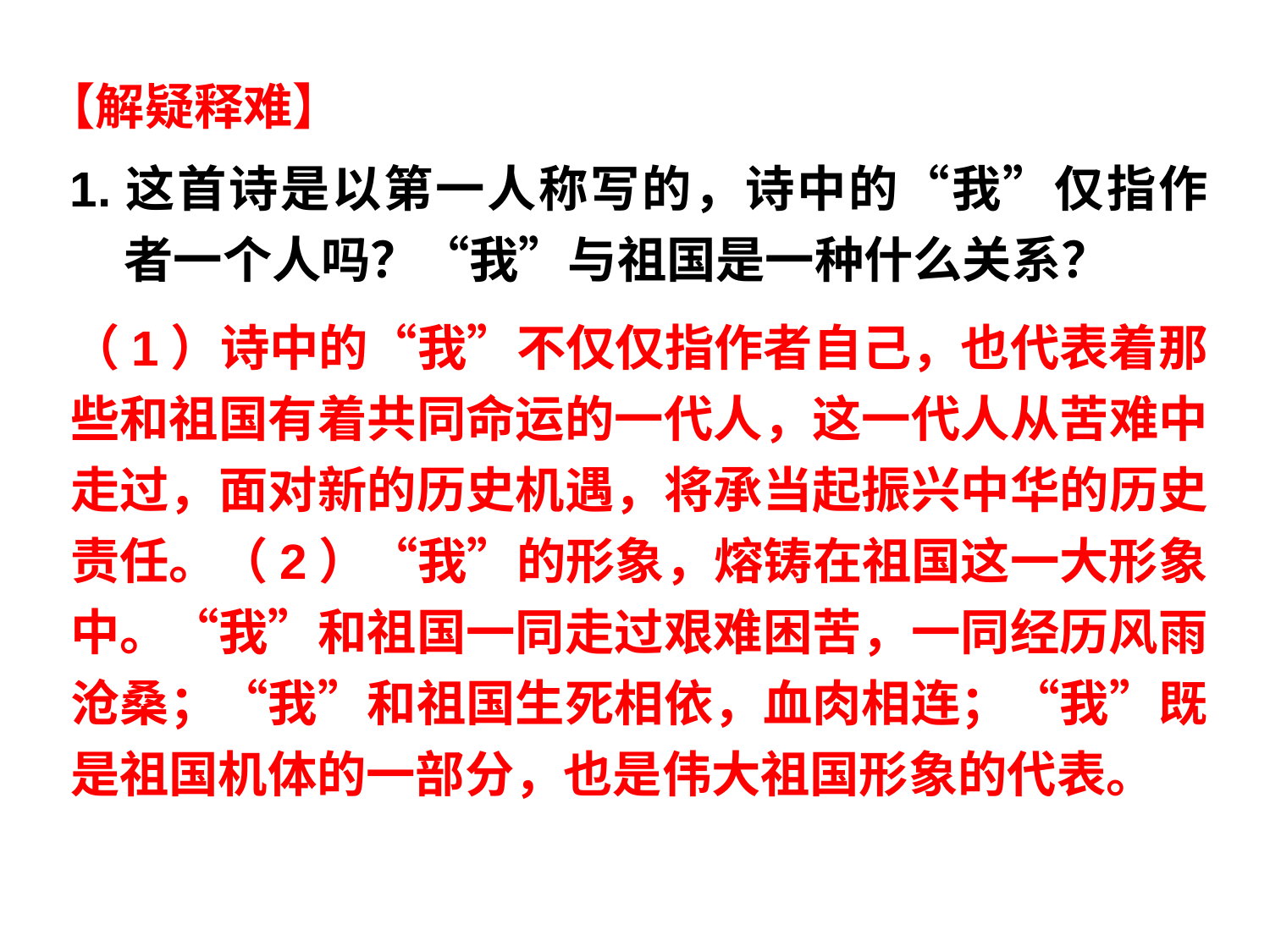

【解疑释难】
1.这首诗是以第一人称写的，诗中的“我”仅指作者一个人吗？“我”与祖国是一种什么关系？
（1）诗中的“我”不仅仅指作者自己，也代表着那些和祖国有着共同命运的一代人，这一代人从苦难中走过，面对新的历史机遇，将承当起振兴中华的历史责任。（2）“我”的形象，熔铸在祖国这一大形象中。“我”和祖国一同走过艰难困苦，一同经历风雨沧桑；“我”和祖国生死相依，血肉相连；“我”既是祖国机体的一部分，也是伟大祖国形象的代表。